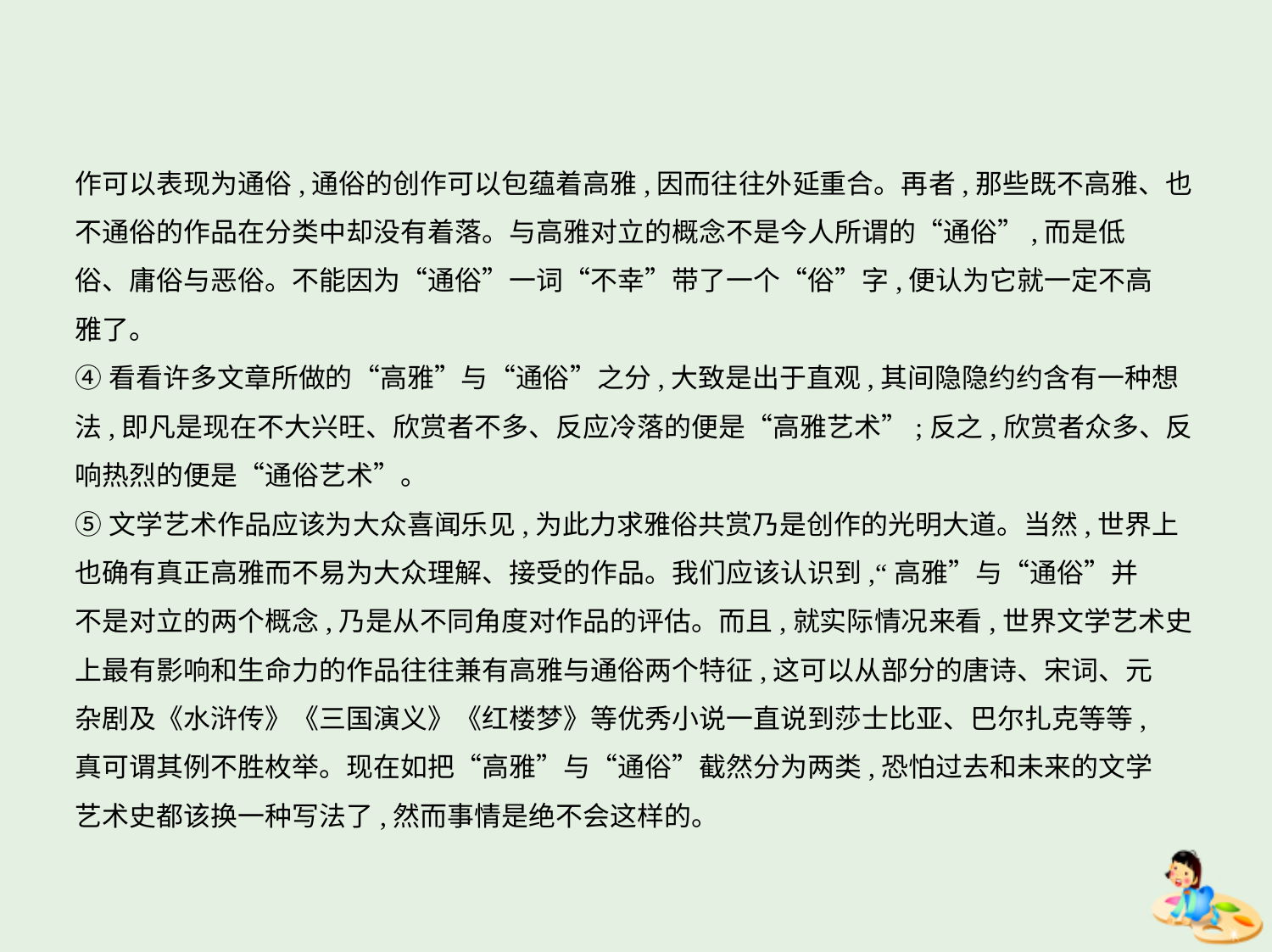

作可以表现为通俗,通俗的创作可以包蕴着高雅,因而往往外延重合。再者,那些既不高雅、也
不通俗的作品在分类中却没有着落。与高雅对立的概念不是今人所谓的“通俗”,而是低
俗、庸俗与恶俗。不能因为“通俗”一词“不幸”带了一个“俗”字,便认为它就一定不高
雅了。
④看看许多文章所做的“高雅”与“通俗”之分,大致是出于直观,其间隐隐约约含有一种想
法,即凡是现在不大兴旺、欣赏者不多、反应冷落的便是“高雅艺术”;反之,欣赏者众多、反
响热烈的便是“通俗艺术”。
⑤文学艺术作品应该为大众喜闻乐见,为此力求雅俗共赏乃是创作的光明大道。当然,世界上
也确有真正高雅而不易为大众理解、接受的作品。我们应该认识到,“高雅”与“通俗”并
不是对立的两个概念,乃是从不同角度对作品的评估。而且,就实际情况来看,世界文学艺术史
上最有影响和生命力的作品往往兼有高雅与通俗两个特征,这可以从部分的唐诗、宋词、元
杂剧及《水浒传》《三国演义》《红楼梦》等优秀小说一直说到莎士比亚、巴尔扎克等等,
真可谓其例不胜枚举。现在如把“高雅”与“通俗”截然分为两类,恐怕过去和未来的文学
艺术史都该换一种写法了,然而事情是绝不会这样的。